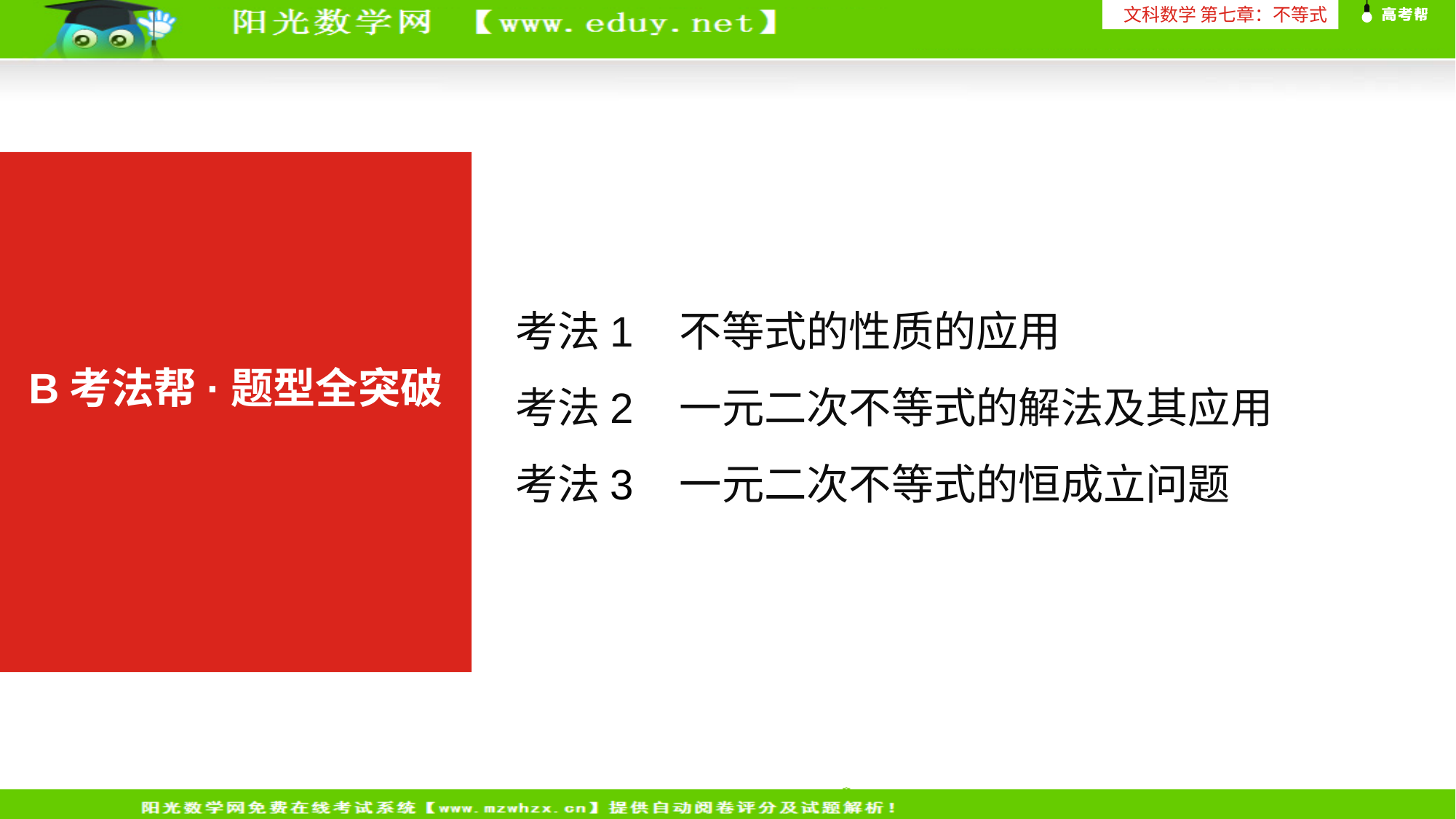

文科数学 第七章：不等式
B考法帮·题型全突破

考法1   不等式的性质的应用
考法2   一元二次不等式的解法及其应用
考法3   一元二次不等式的恒成立问题